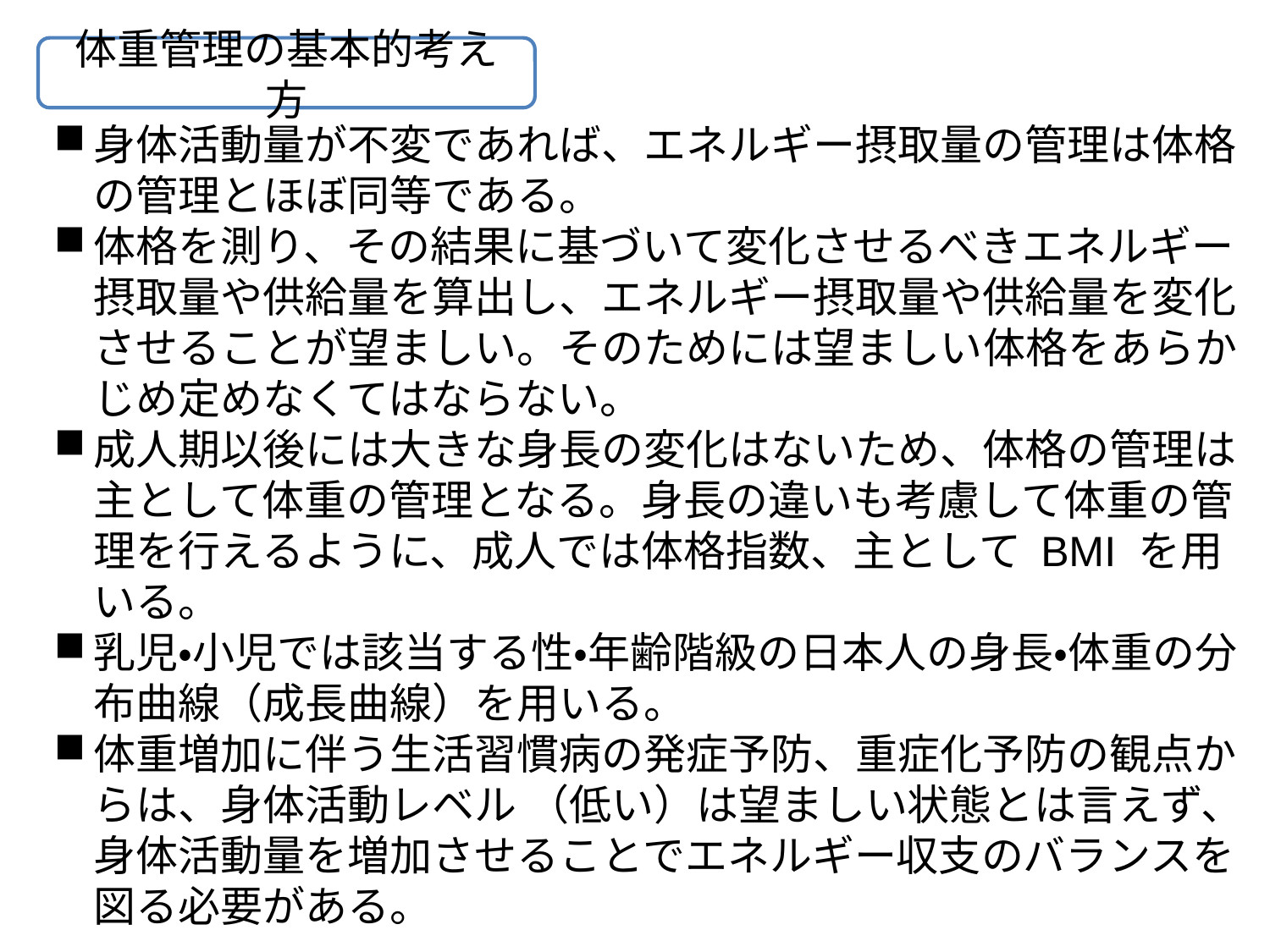

体重管理の基本的考え方
身体活動量が不変であれば、エネルギー摂取量の管理は体格の管理とほぼ同等である。
体格を測り、その結果に基づいて変化させるべきエネルギー摂取量や供給量を算出し、エネルギー摂取量や供給量を変化させることが望ましい。そのためには望ましい体格をあらかじめ定めなくてはならない。
成人期以後には大きな身長の変化はないため、体格の管理は主として体重の管理となる。身長の違いも考慮して体重の管理を行えるように、成人では体格指数、主として BMI を用いる。
乳児・小児では該当する性・年齢階級の日本人の身長・体重の分布曲線（成長曲線）を用いる。
体重増加に伴う生活習慣病の発症予防、重症化予防の観点からは、身体活動レベル （低い）は望ましい状態とは言えず、身体活動量を増加させることでエネルギー収支のバランスを図る必要がある。